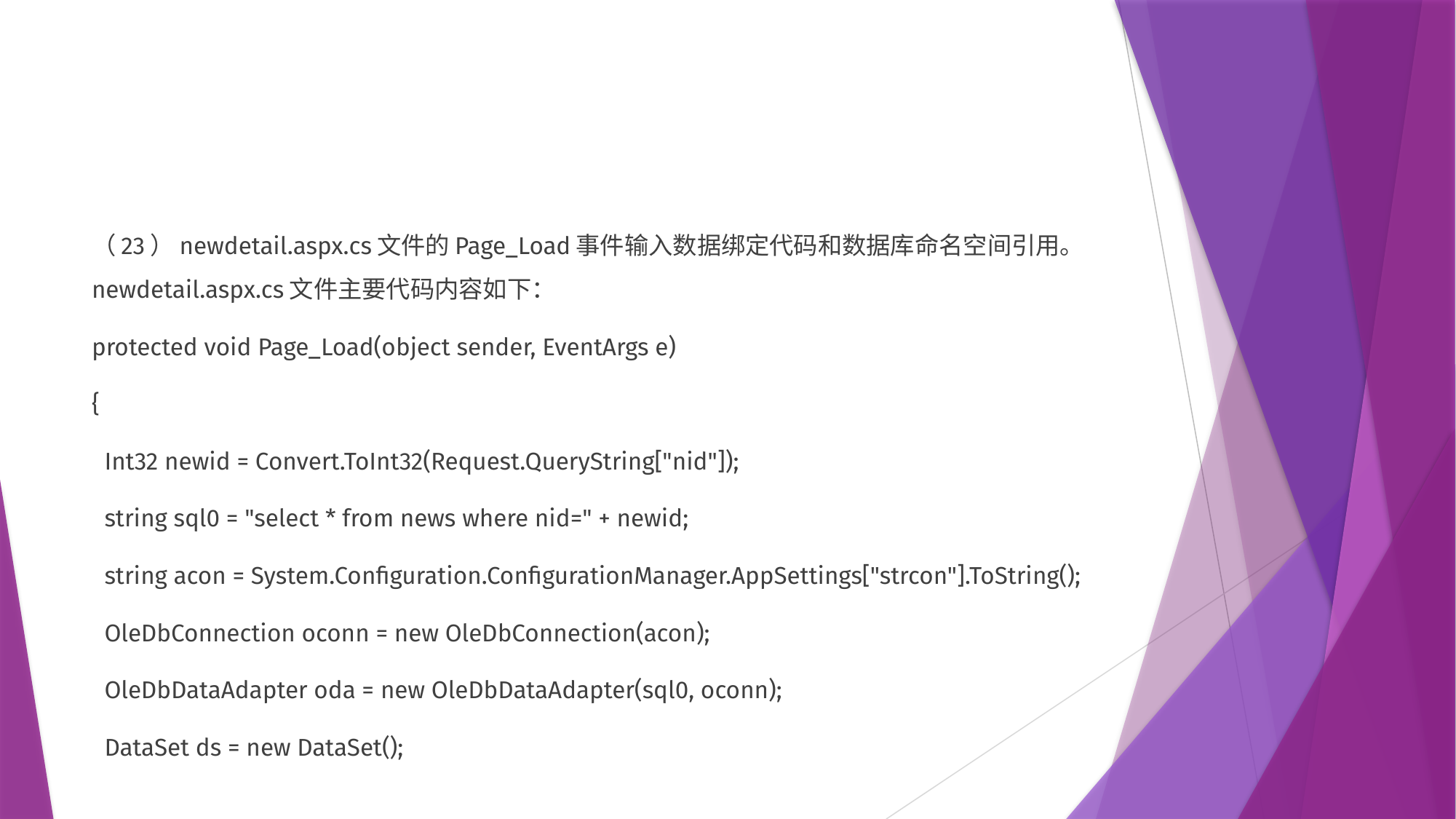

#
（23）newdetail.aspx.cs文件的Page_Load事件输入数据绑定代码和数据库命名空间引用。newdetail.aspx.cs文件主要代码内容如下：
protected void Page_Load(object sender, EventArgs e)
{
  Int32 newid = Convert.ToInt32(Request.QueryString["nid"]);
  string sql0 = "select * from news where nid=" + newid;
  string acon = System.Configuration.ConfigurationManager.AppSettings["strcon"].ToString();
  OleDbConnection oconn = new OleDbConnection(acon);
  OleDbDataAdapter oda = new OleDbDataAdapter(sql0, oconn);
  DataSet ds = new DataSet();